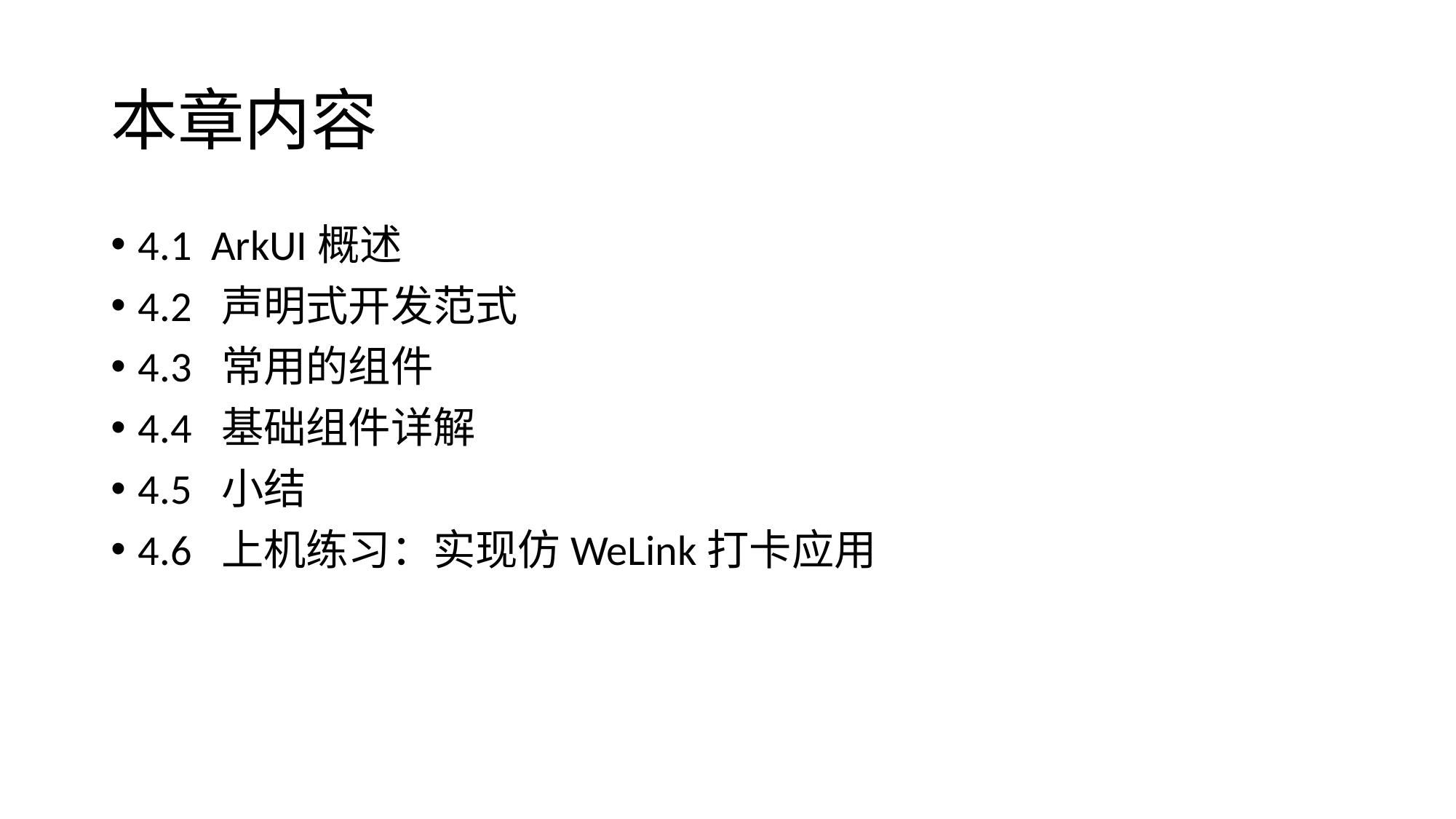

# 本章内容
4.1  ArkUI概述
4.2  声明式开发范式
4.3  常用的组件
4.4  基础组件详解
4.5  小结
4.6  上机练习：实现仿WeLink打卡应用